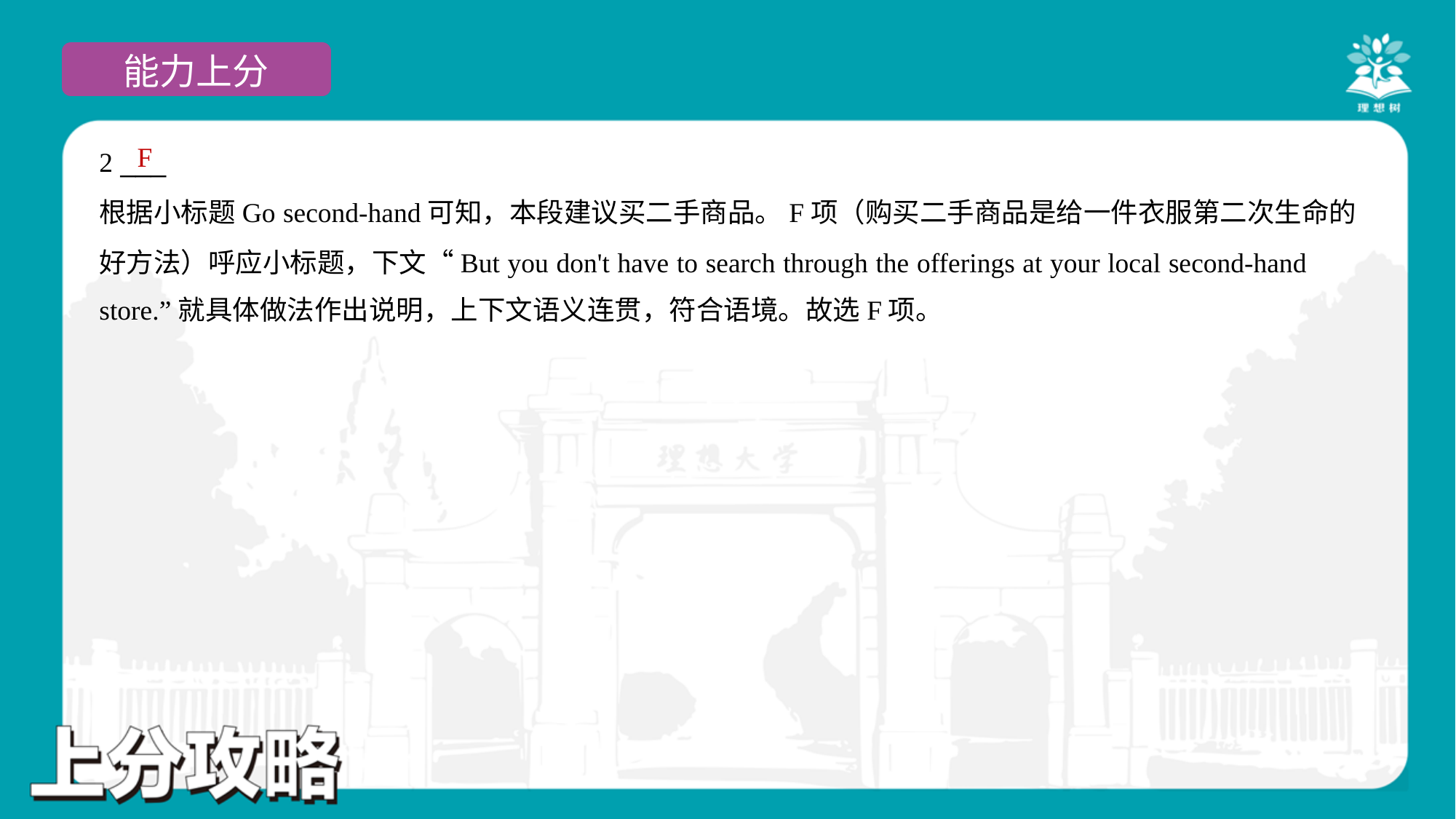

F
2 ___
根据小标题Go second-hand可知，本段建议买二手商品。F项（购买二手商品是给一件衣服第二次生命的
好方法）呼应小标题，下文“But you don't have to search through the offerings at your local second-hand
store.”就具体做法作出说明，上下文语义连贯，符合语境。故选F项。